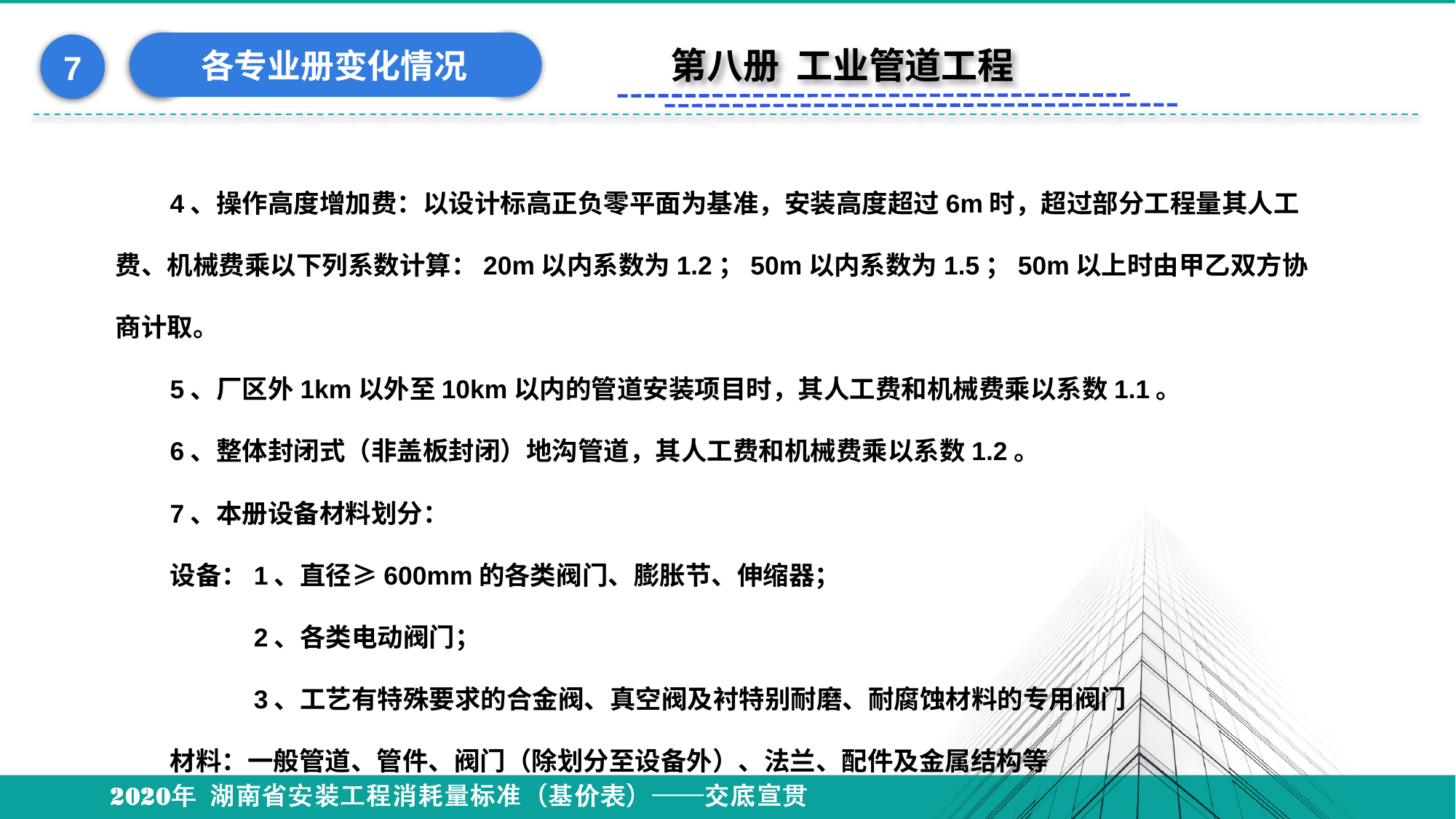

各专业册变化情况

7
第八册  工业管道工程
4、操作高度增加费：以设计标高正负零平面为基准，安装高度超过6m时，超过部分工程量其人工费、机械费乘以下列系数计算：20m以内系数为1.2；50m以内系数为1.5；50m以上时由甲乙双方协商计取。
5、厂区外1km以外至10km以内的管道安装项目时，其人工费和机械费乘以系数1.1。
6、整体封闭式（非盖板封闭）地沟管道，其人工费和机械费乘以系数1.2。
7、本册设备材料划分：
设备：1、直径≥600mm的各类阀门、膨胀节、伸缩器；
　　　2、各类电动阀门；
　　　3、工艺有特殊要求的合金阀、真空阀及衬特别耐磨、耐腐蚀材料的专用阀门
材料：一般管道、管件、阀门（除划分至设备外）、法兰、配件及金属结构等